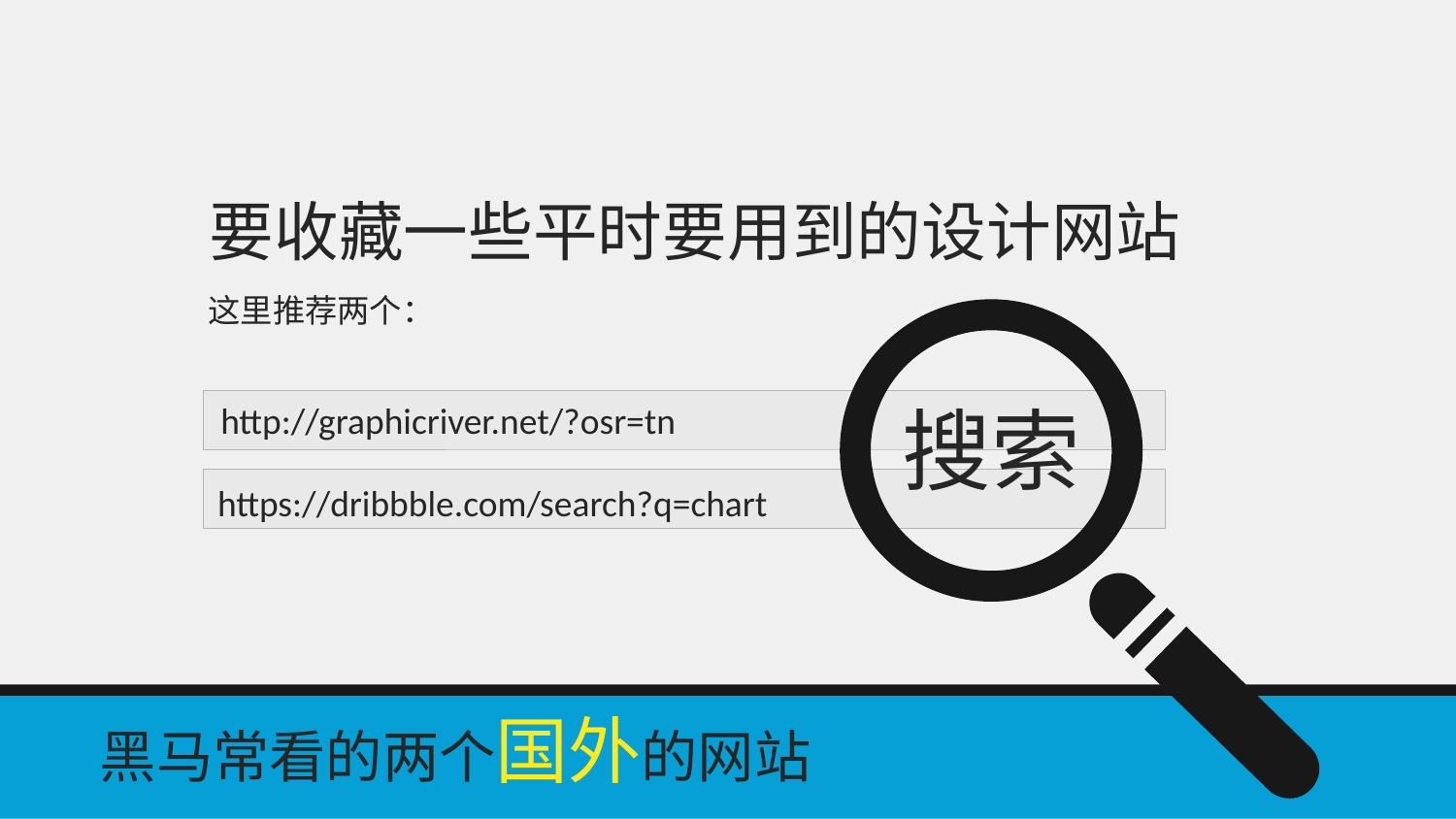

要收藏一些平时要用到的设计网站
这里推荐两个：

搜索

http://graphicriver.net/?osr=tn

https://dribbble.com/search?q=chart
黑马常看的两个国外的网站